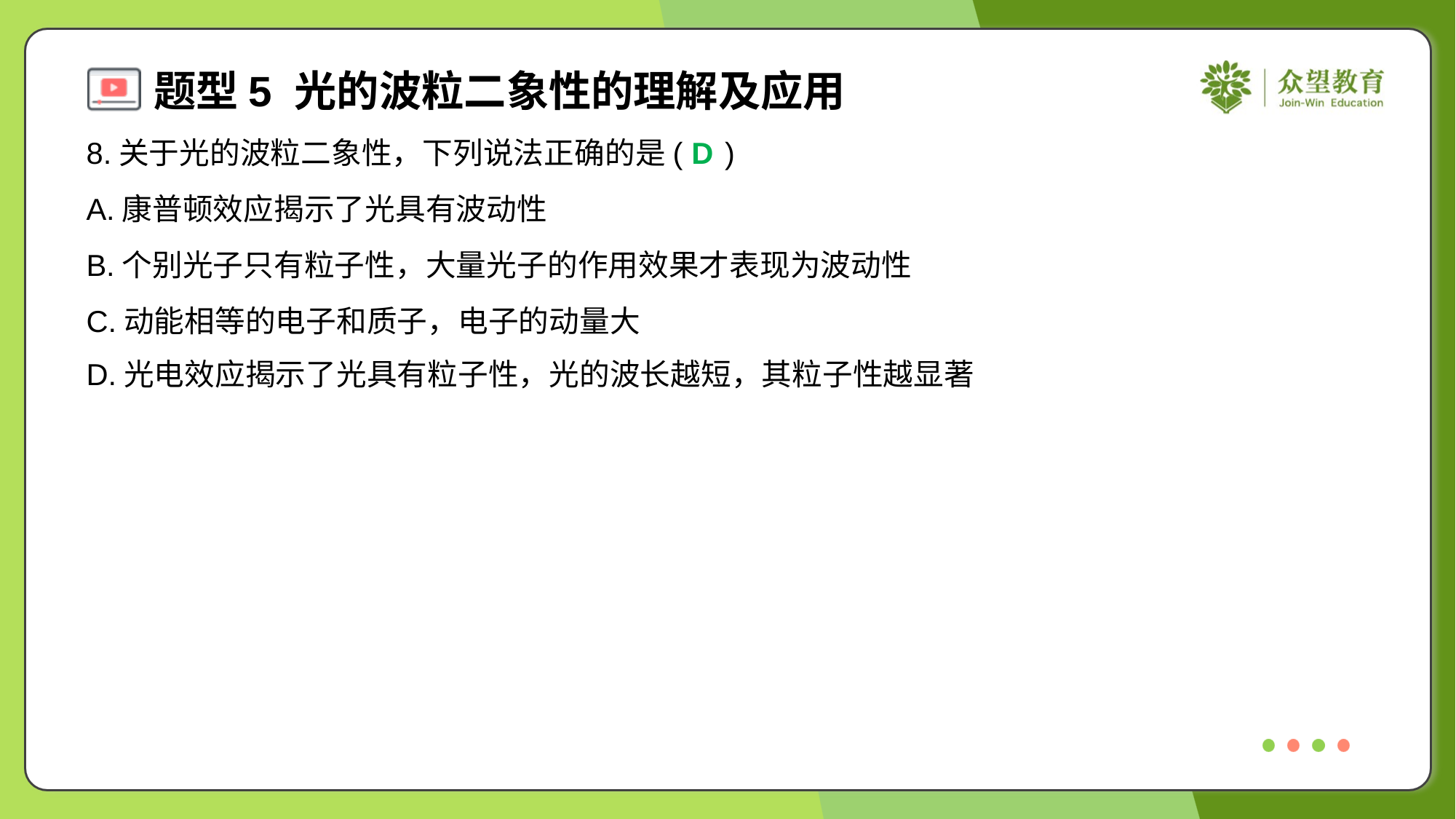

8.关于光的波粒二象性，下列说法正确的是(     )
D
A.康普顿效应揭示了光具有波动性
B.个别光子只有粒子性，大量光子的作用效果才表现为波动性
C.动能相等的电子和质子，电子的动量大
D.光电效应揭示了光具有粒子性，光的波长越短，其粒子性越显著